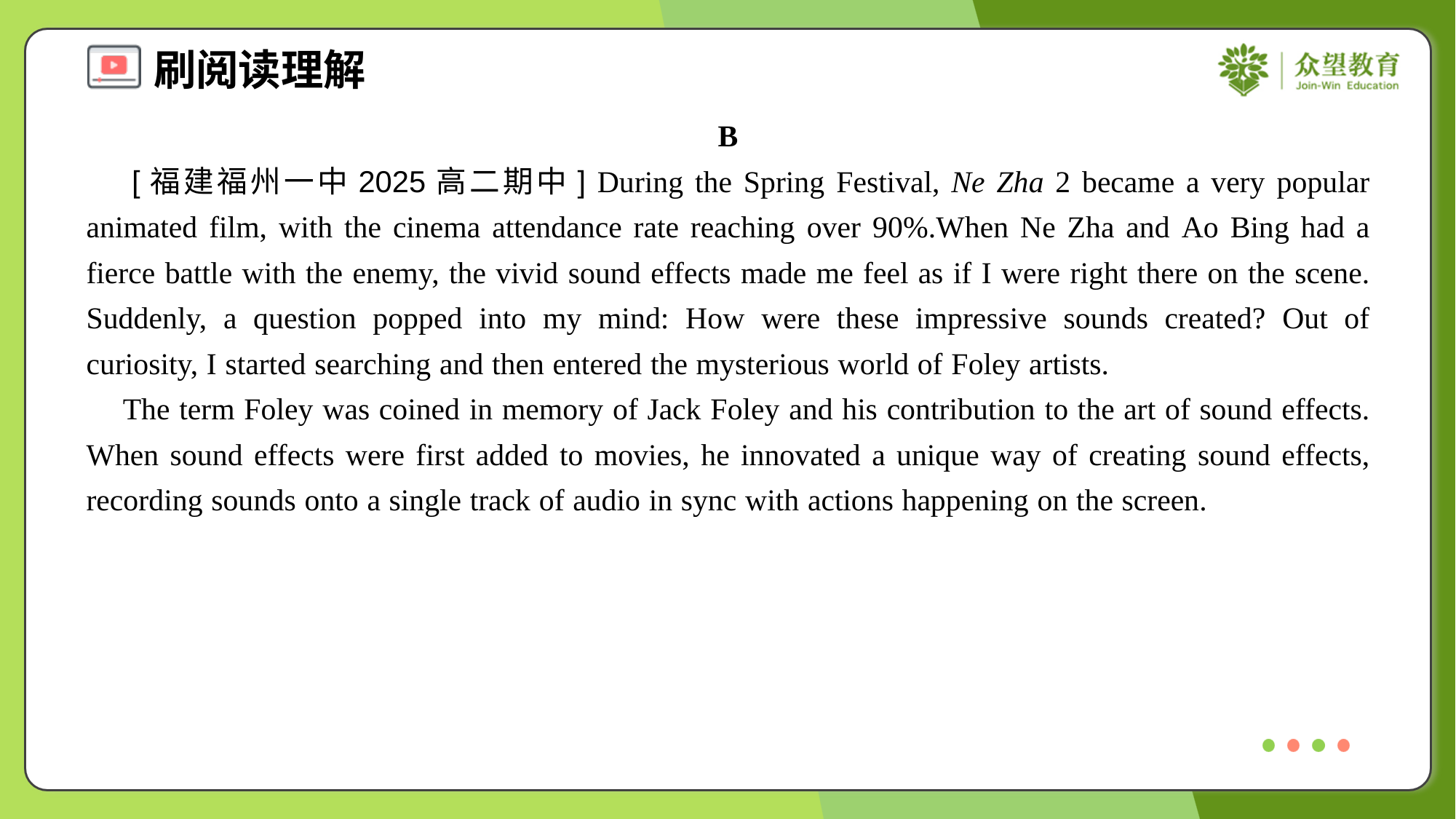

B
    [福建福州一中2025高二期中] During the Spring Festival, Ne Zha 2 became a very popular animated film, with the cinema attendance rate reaching over 90%.When Ne Zha and Ao Bing had a fierce battle with the enemy, the vivid sound effects made me feel as if I were right there on the scene. Suddenly, a question popped into my mind: How were these impressive sounds created? Out of curiosity, I started searching and then entered the mysterious world of Foley artists.
    The term Foley was coined in memory of Jack Foley and his contribution to the art of sound effects. When sound effects were first added to movies, he innovated a unique way of creating sound effects, recording sounds onto a single track of audio in sync with actions happening on the screen.